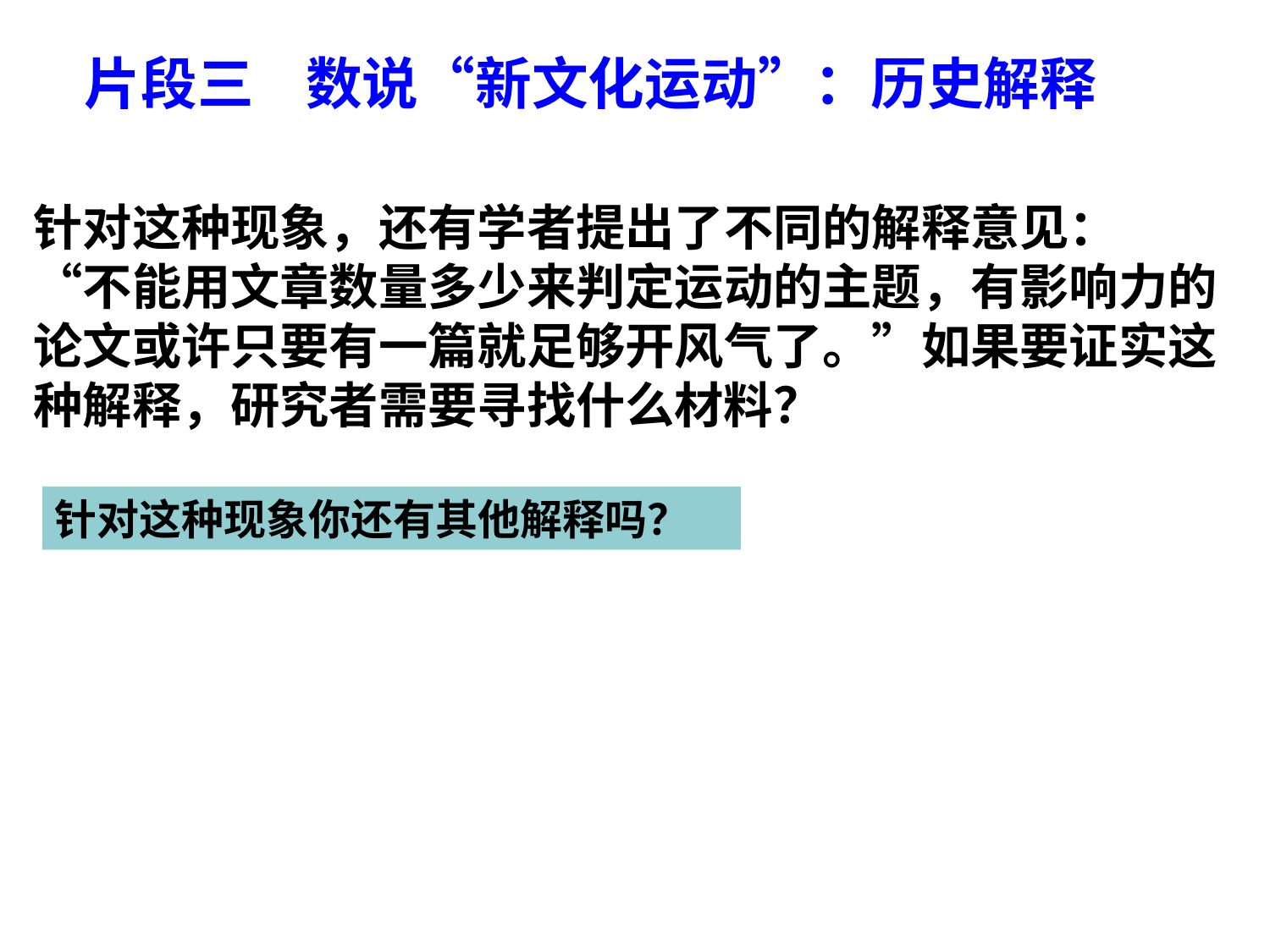

片段三    数说“新文化运动”：历史解释
针对这种现象，还有学者提出了不同的解释意见： “不能用文章数量多少来判定运动的主题，有影响力的论文或许只要有一篇就足够开风气了。”如果要证实这种解释，研究者需要寻找什么材料？
针对这种现象你还有其他解释吗？